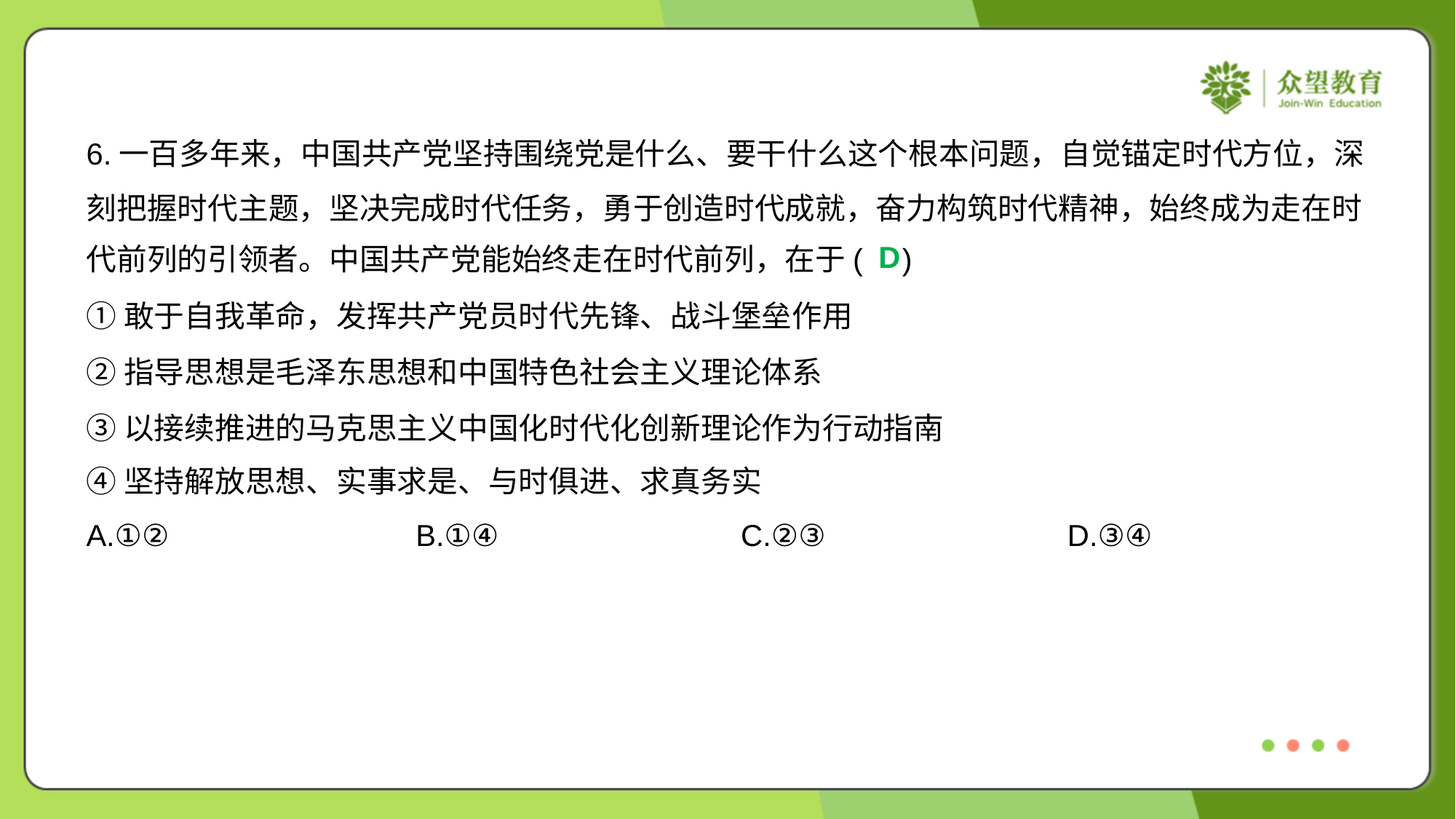

6.一百多年来，中国共产党坚持围绕党是什么、要干什么这个根本问题，自觉锚定时代方位，深
刻把握时代主题，坚决完成时代任务，勇于创造时代成就，奋力构筑时代精神，始终成为走在时
代前列的引领者。中国共产党能始终走在时代前列，在于(     )
D
①敢于自我革命，发挥共产党员时代先锋、战斗堡垒作用
②指导思想是毛泽东思想和中国特色社会主义理论体系
③以接续推进的马克思主义中国化时代化创新理论作为行动指南
④坚持解放思想、实事求是、与时俱进、求真务实
A.①②	B.①④	C.②③	D.③④